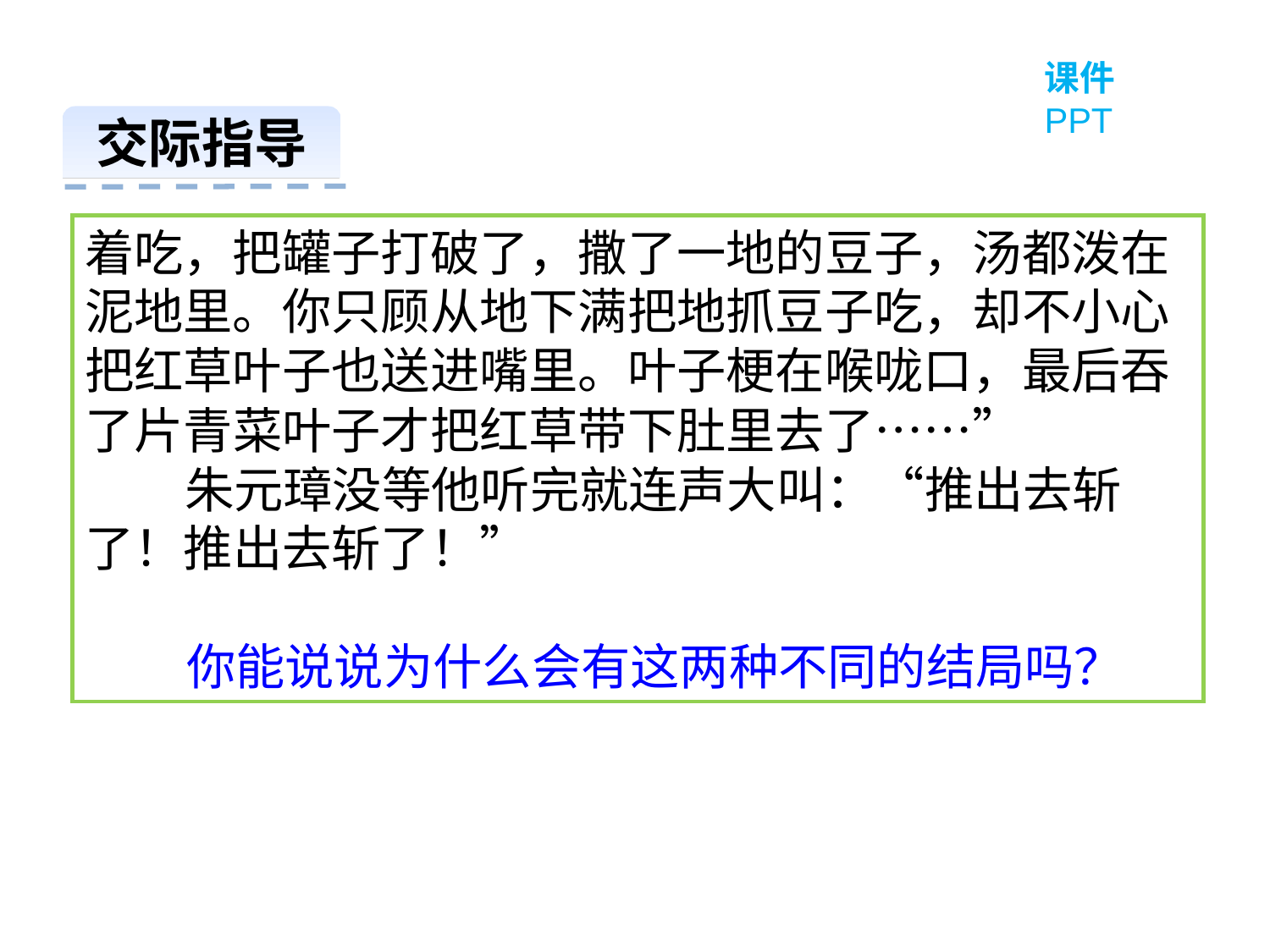

课件PPT
交际指导

着吃，把罐子打破了，撒了一地的豆子，汤都泼在泥地里。你只顾从地下满把地抓豆子吃，却不小心把红草叶子也送进嘴里。叶子梗在喉咙口，最后吞了片青菜叶子才把红草带下肚里去了……”
        朱元璋没等他听完就连声大叫：“推出去斩了！推出去斩了！”

        你能说说为什么会有这两种不同的结局吗？